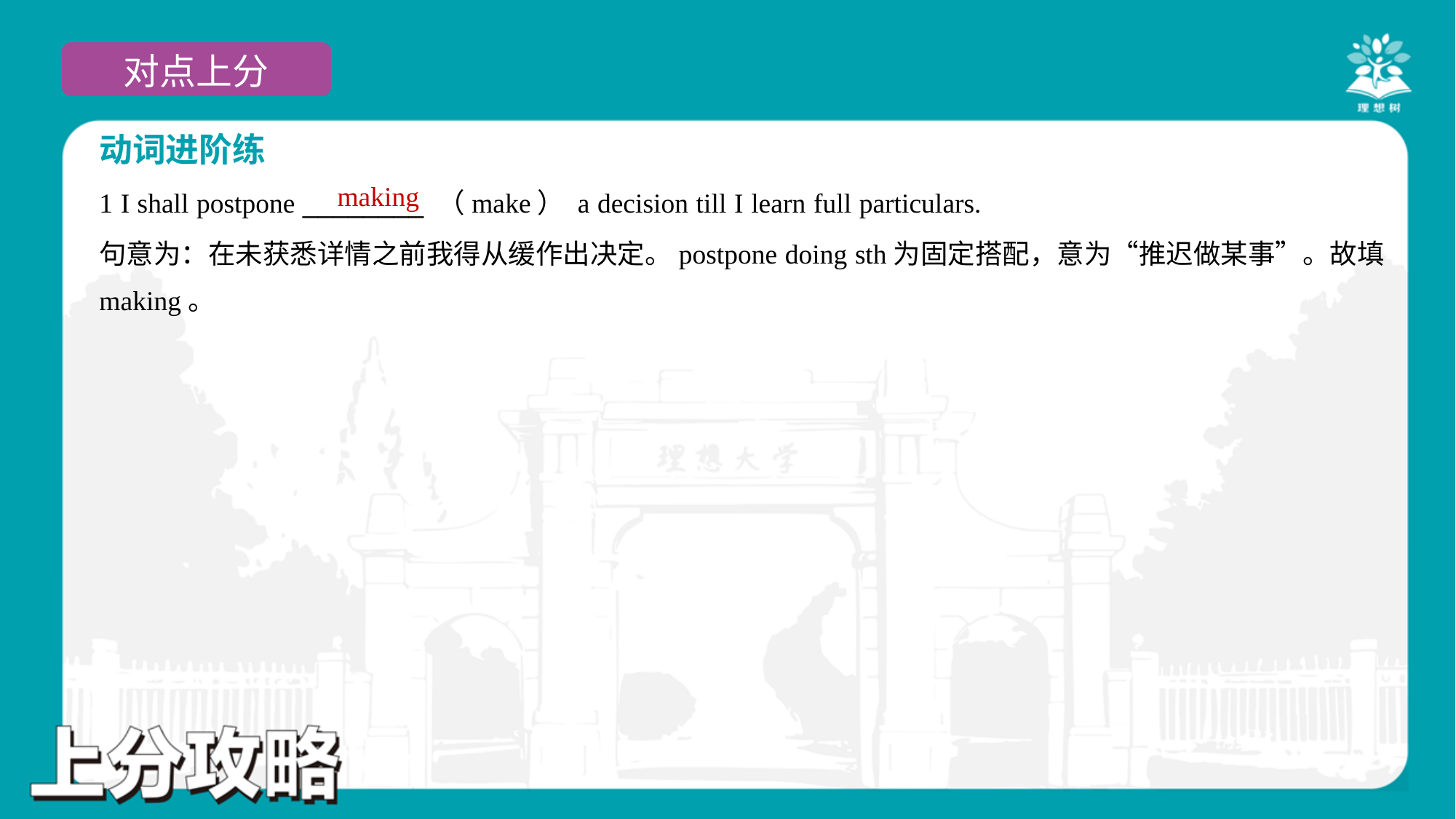

动词进阶练
making
1 I shall postpone ________ （make） a decision till I learn full particulars.
句意为：在未获悉详情之前我得从缓作出决定。postpone doing sth为固定搭配，意为“推迟做某事”。故填
making。